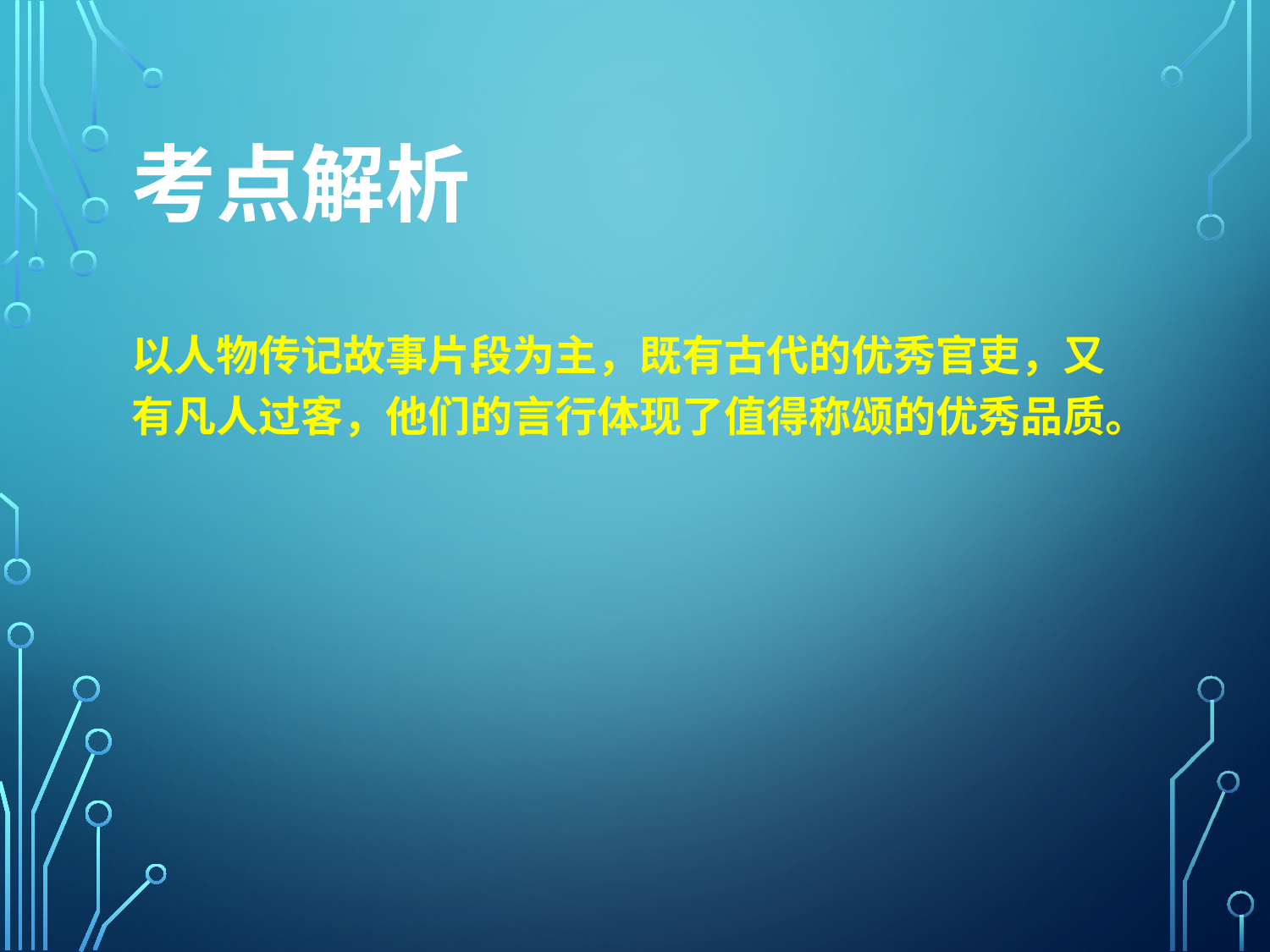

# 考点解析
以人物传记故事片段为主，既有古代的优秀官吏，又有凡人过客，他们的言行体现了值得称颂的优秀品质。